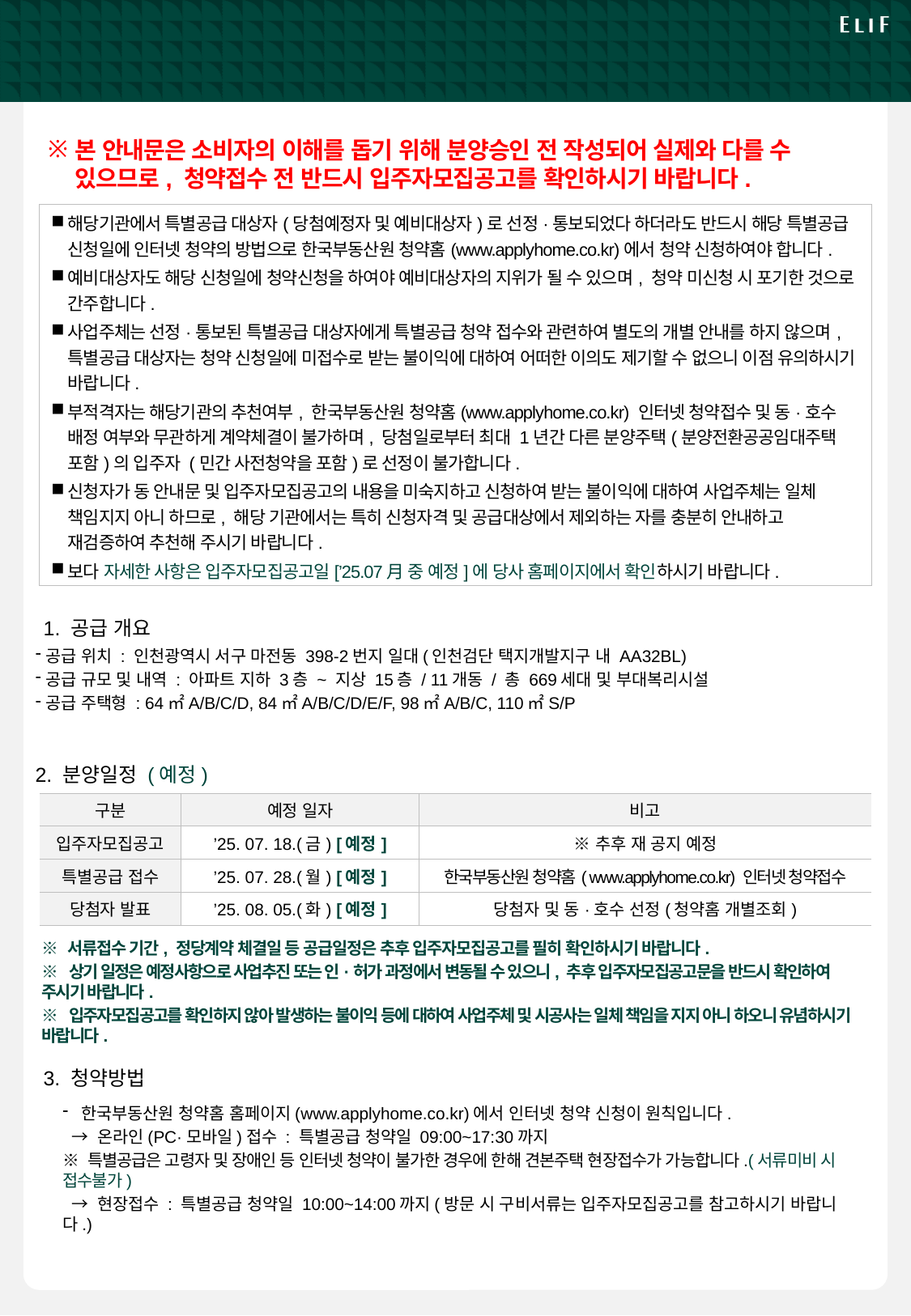

# 기관추천 특별공급 안내문 [1/4]
본 안내문은 소비자의 이해를 돕기 위해 분양승인 전 작성되어 실제와 다를 수 있으므로, 청약접수 전 반드시 입주자모집공고를 확인하시기 바랍니다.
해당기관에서 특별공급 대상자(당첨예정자 및 예비대상자)로 선정·통보되었다 하더라도 반드시 해당 특별공급 신청일에 인터넷 청약의 방법으로 한국부동산원 청약홈(www.applyhome.co.kr)에서 청약 신청하여야 합니다.
예비대상자도 해당 신청일에 청약신청을 하여야 예비대상자의 지위가 될 수 있으며, 청약 미신청 시 포기한 것으로 간주합니다.
사업주체는 선정·통보된 특별공급 대상자에게 특별공급 청약 접수와 관련하여 별도의 개별 안내를 하지 않으며, 특별공급 대상자는 청약 신청일에 미접수로 받는 불이익에 대하여 어떠한 이의도 제기할 수 없으니 이점 유의하시기 바랍니다.
부적격자는 해당기관의 추천여부, 한국부동산원 청약홈(www.applyhome.co.kr) 인터넷 청약접수 및 동·호수 배정 여부와 무관하게 계약체결이 불가하며, 당첨일로부터 최대 1년간 다른 분양주택(분양전환공공임대주택 포함)의 입주자 (민간 사전청약을 포함)로 선정이 불가합니다.
신청자가 동 안내문 및 입주자모집공고의 내용을 미숙지하고 신청하여 받는 불이익에 대하여 사업주체는 일체 책임지지 아니 하므로, 해당 기관에서는 특히 신청자격 및 공급대상에서 제외하는 자를 충분히 안내하고 재검증하여 추천해 주시기 바랍니다.
보다 자세한 사항은 입주자모집공고일[’25.07月 중 예정]에 당사 홈페이지에서 확인하시기 바랍니다.
1. 공급 개요
공급 위치 : 인천광역시 서구 마전동 398-2번지 일대(인천검단 택지개발지구 내 AA32BL)
공급 규모 및 내역 : 아파트 지하 3층 ~ 지상 15층 / 11개동 / 총 669세대 및 부대복리시설
공급 주택형 : 64㎡A/B/C/D, 84㎡A/B/C/D/E/F, 98㎡A/B/C, 110㎡S/P
2. 분양일정 (예정)
| 구분 | 예정 일자 | 비고 |
| --- | --- | --- |
| 입주자모집공고 | ’25. 07. 18.(금) [예정] | ※추후 재 공지 예정 |
| 특별공급 접수 | ’25. 07. 28.(월) [예정] | 한국부동산원 청약홈( www.applyhome.co.kr) 인터넷 청약접수 |
| 당첨자 발표 | ’25. 08. 05.(화) [예정] | 당첨자 및 동·호수 선정(청약홈 개별조회) |
※  서류접수 기간, 정당계약 체결일 등 공급일정은 추후 입주자모집공고를 필히 확인하시기 바랍니다.
※  상기 일정은 예정사항으로 사업추진 또는 인·허가 과정에서 변동될 수 있으니, 추후 입주자모집공고문을 반드시 확인하여 주시기 바랍니다.
※  입주자모집공고를 확인하지 않아 발생하는 불이익 등에 대하여 사업주체 및 시공사는 일체 책임을 지지 아니 하오니 유념하시기 바랍니다.
3. 청약방법
 한국부동산원 청약홈 홈페이지(www.applyhome.co.kr)에서 인터넷 청약 신청이 원칙입니다.
  → 온라인(PC·모바일)접수 : 특별공급 청약일 09:00~17:30까지
※ 특별공급은 고령자 및 장애인 등 인터넷 청약이 불가한 경우에 한해 견본주택 현장접수가 가능합니다.(서류미비 시 접수불가)
  → 현장접수 : 특별공급 청약일 10:00~14:00까지(방문 시 구비서류는 입주자모집공고를 참고하시기 바랍니다.)